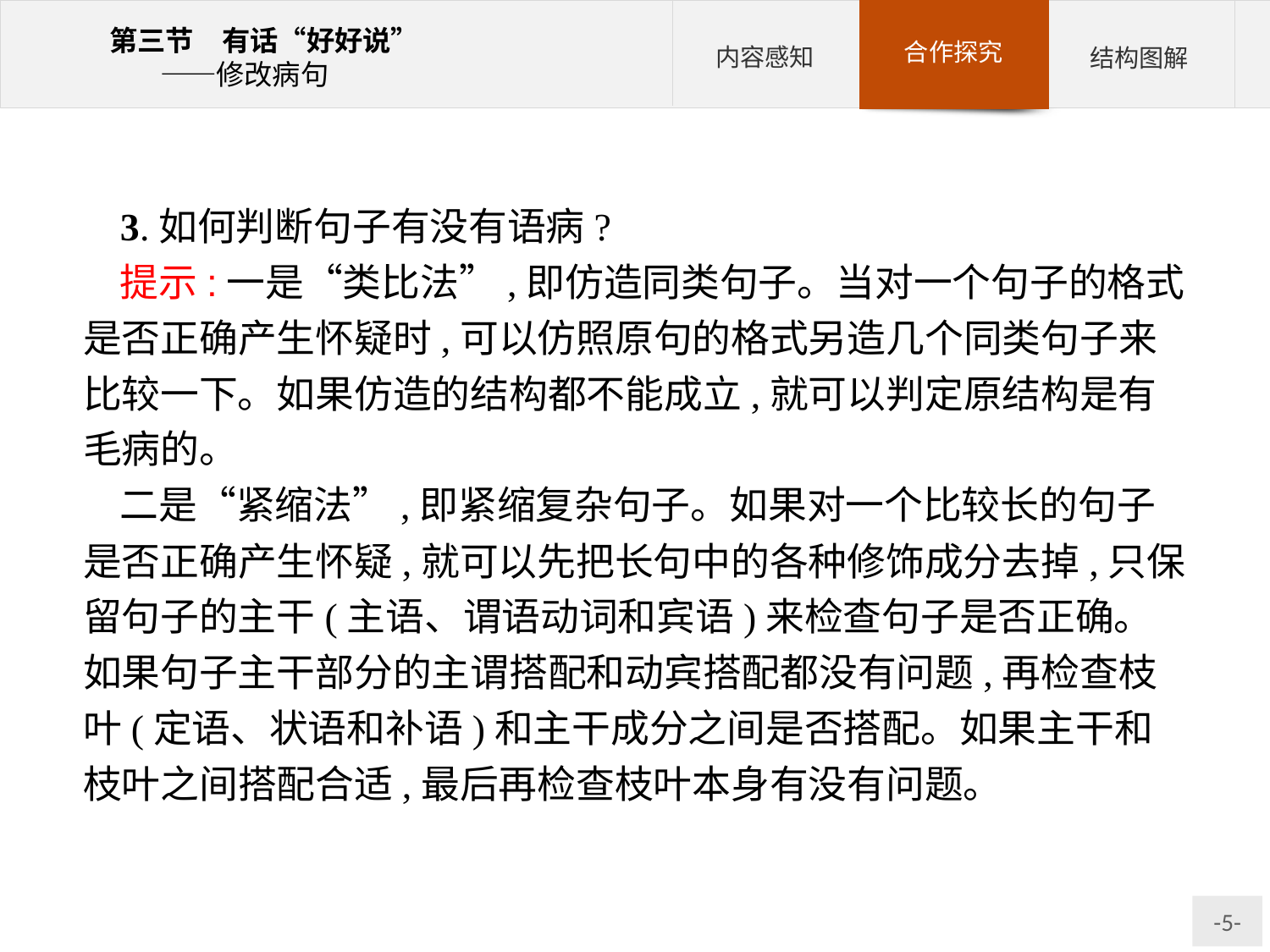

3.如何判断句子有没有语病?
提示:一是“类比法”,即仿造同类句子。当对一个句子的格式是否正确产生怀疑时,可以仿照原句的格式另造几个同类句子来比较一下。如果仿造的结构都不能成立,就可以判定原结构是有毛病的。
二是“紧缩法”,即紧缩复杂句子。如果对一个比较长的句子是否正确产生怀疑,就可以先把长句中的各种修饰成分去掉,只保留句子的主干(主语、谓语动词和宾语)来检查句子是否正确。如果句子主干部分的主谓搭配和动宾搭配都没有问题,再检查枝叶(定语、状语和补语)和主干成分之间是否搭配。如果主干和枝叶之间搭配合适,最后再检查枝叶本身有没有问题。